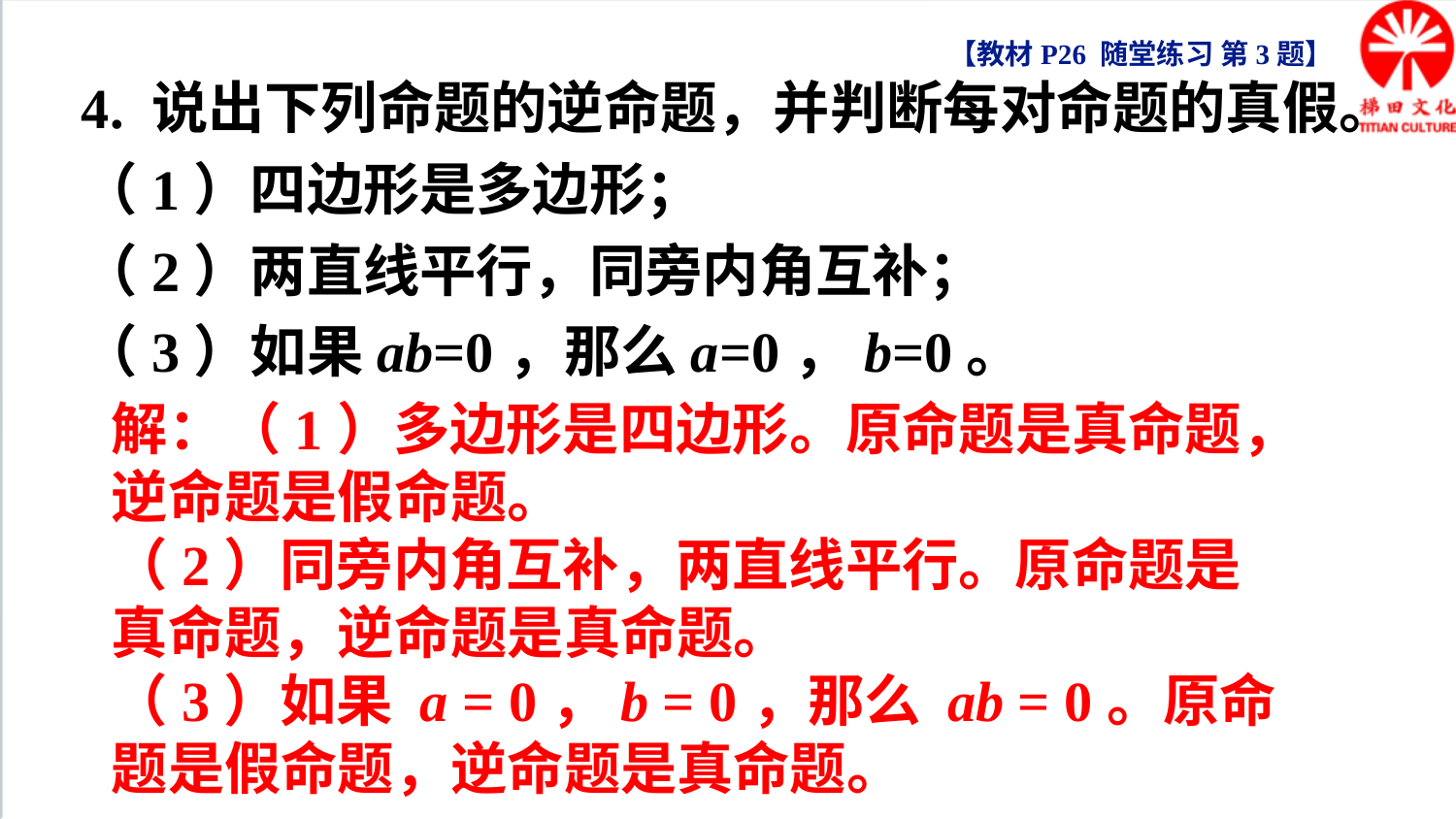

【教材P26 随堂练习 第3题】
4. 说出下列命题的逆命题，并判断每对命题的真假。
（1）四边形是多边形；
（2）两直线平行，同旁内角互补；
（3）如果ab=0，那么a=0，b=0。
解：（1）多边形是四边形。原命题是真命题，逆命题是假命题。
（2）同旁内角互补，两直线平行。原命题是真命题，逆命题是真命题。
（3）如果 a = 0，b = 0，那么 ab = 0。原命题是假命题，逆命题是真命题。